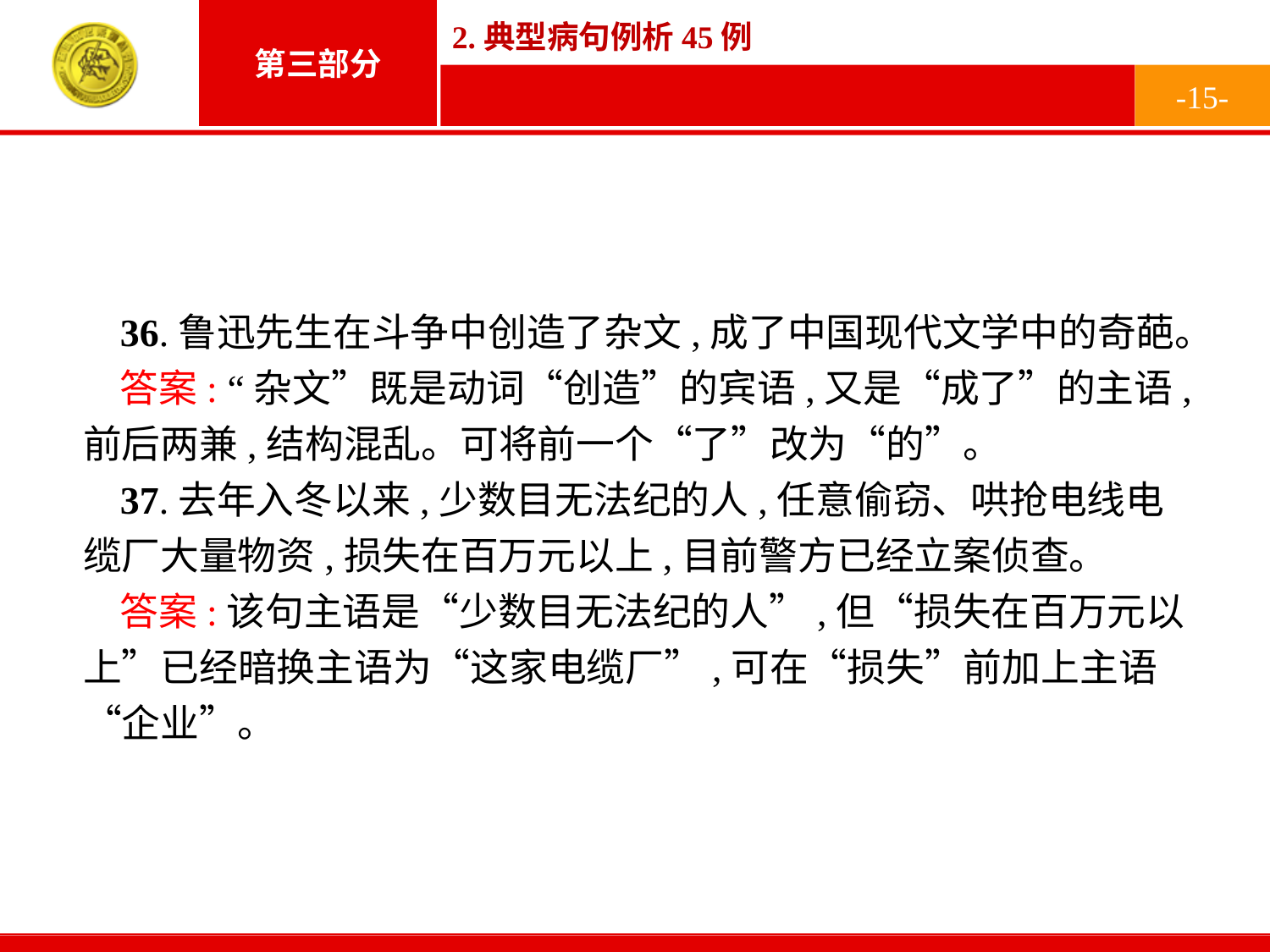

-15-
36.鲁迅先生在斗争中创造了杂文,成了中国现代文学中的奇葩。
答案: “杂文”既是动词“创造”的宾语,又是“成了”的主语,前后两兼,结构混乱。可将前一个“了”改为“的”。
37.去年入冬以来,少数目无法纪的人,任意偷窃、哄抢电线电缆厂大量物资,损失在百万元以上,目前警方已经立案侦查。
答案:该句主语是“少数目无法纪的人”,但“损失在百万元以上”已经暗换主语为“这家电缆厂”,可在“损失”前加上主语“企业”。